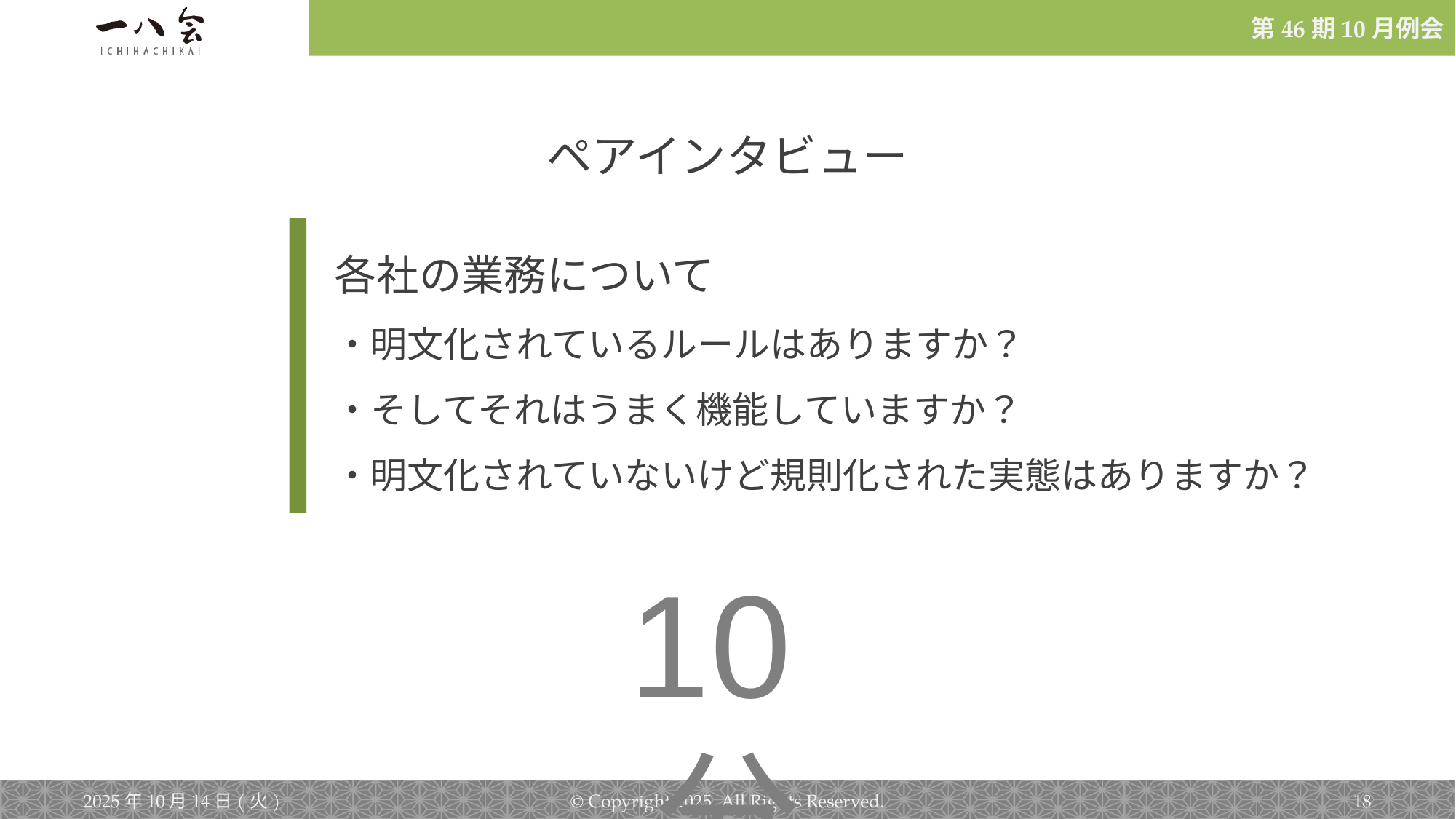

ペアインタビュー

各社の業務について
・明文化されているルールはありますか？
・そしてそれはうまく機能していますか？
・明文化されていないけど規則化された実態はありますか？
10分
2025年10月14日(火)
© Copyright 2025. All Rights Reserved.
18